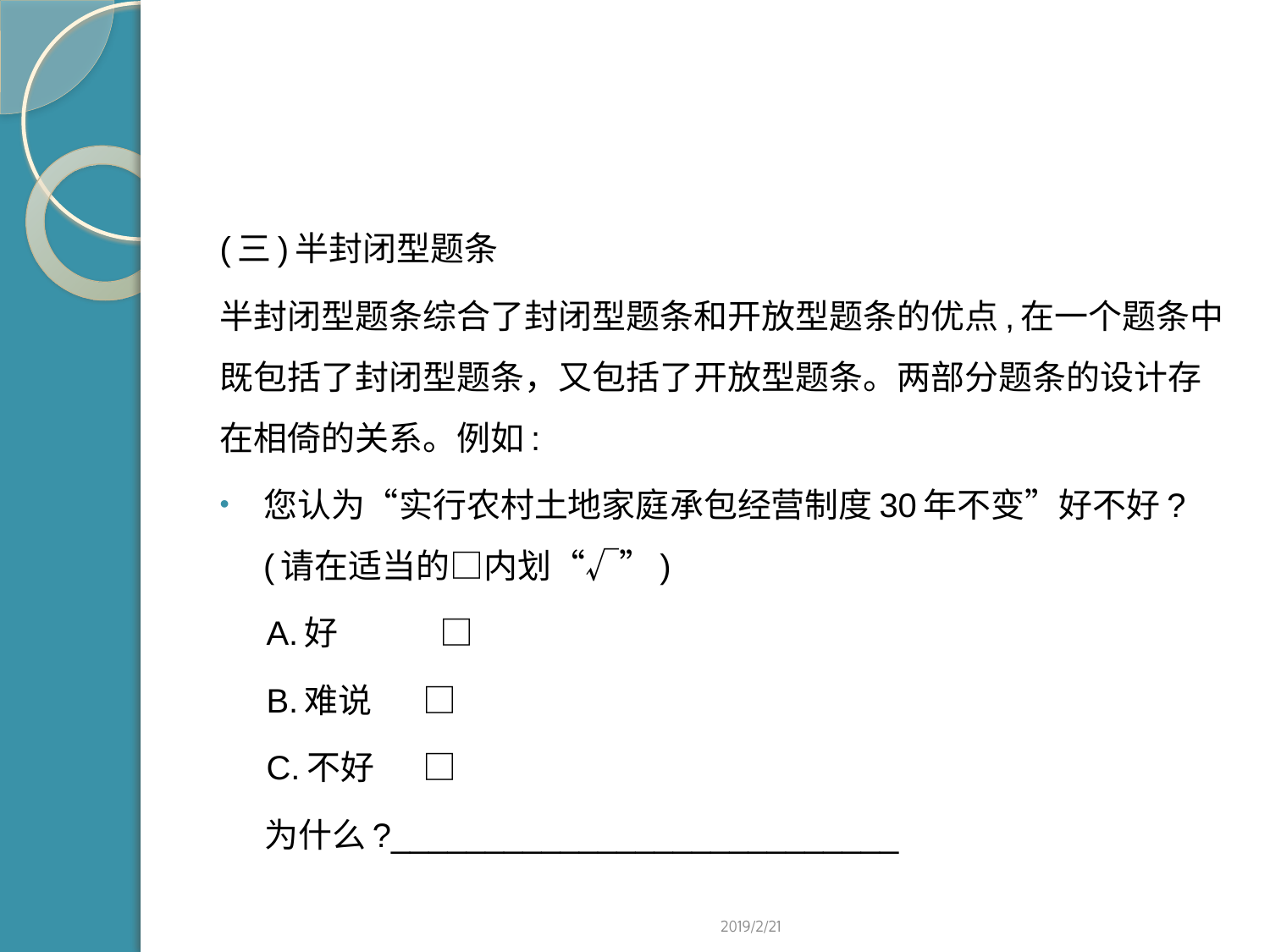

#
(三)半封闭型题条
半封闭型题条综合了封闭型题条和开放型题条的优点,在一个题条中既包括了封闭型题条，又包括了开放型题条。两部分题条的设计存在相倚的关系。例如:
您认为“实行农村土地家庭承包经营制度30年不变”好不好?(请在适当的□内划“√”)
     A.好　　　□
     B.难说 	□
     C.不好 	□
     为什么?___________________________
2019/2/21